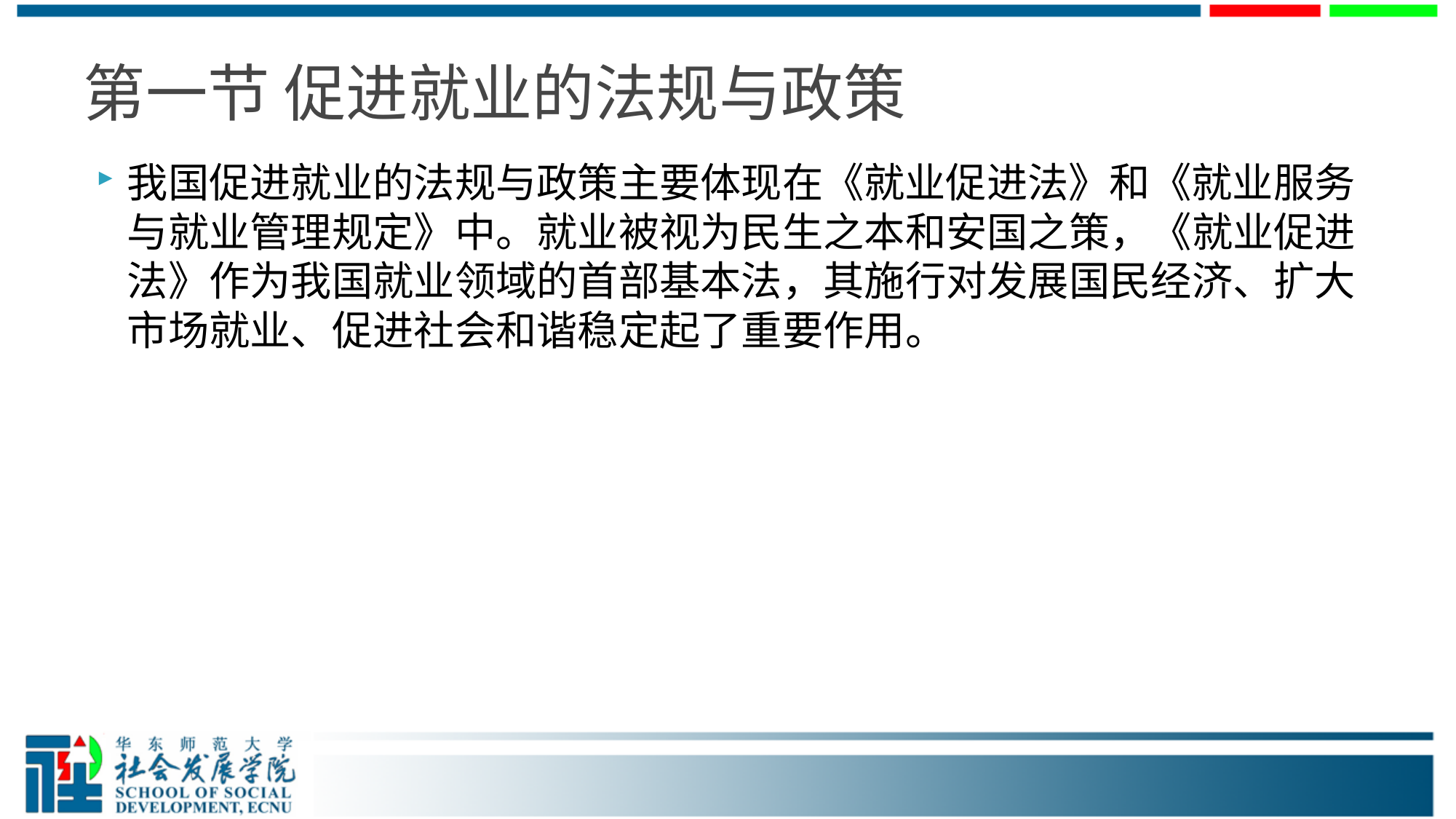

# 第一节 促进就业的法规与政策
我国促进就业的法规与政策主要体现在《就业促进法》和《就业服务与就业管理规定》中。就业被视为民生之本和安国之策，《就业促进法》作为我国就业领域的首部基本法，其施行对发展国民经济、扩大市场就业、促进社会和谐稳定起了重要作用。